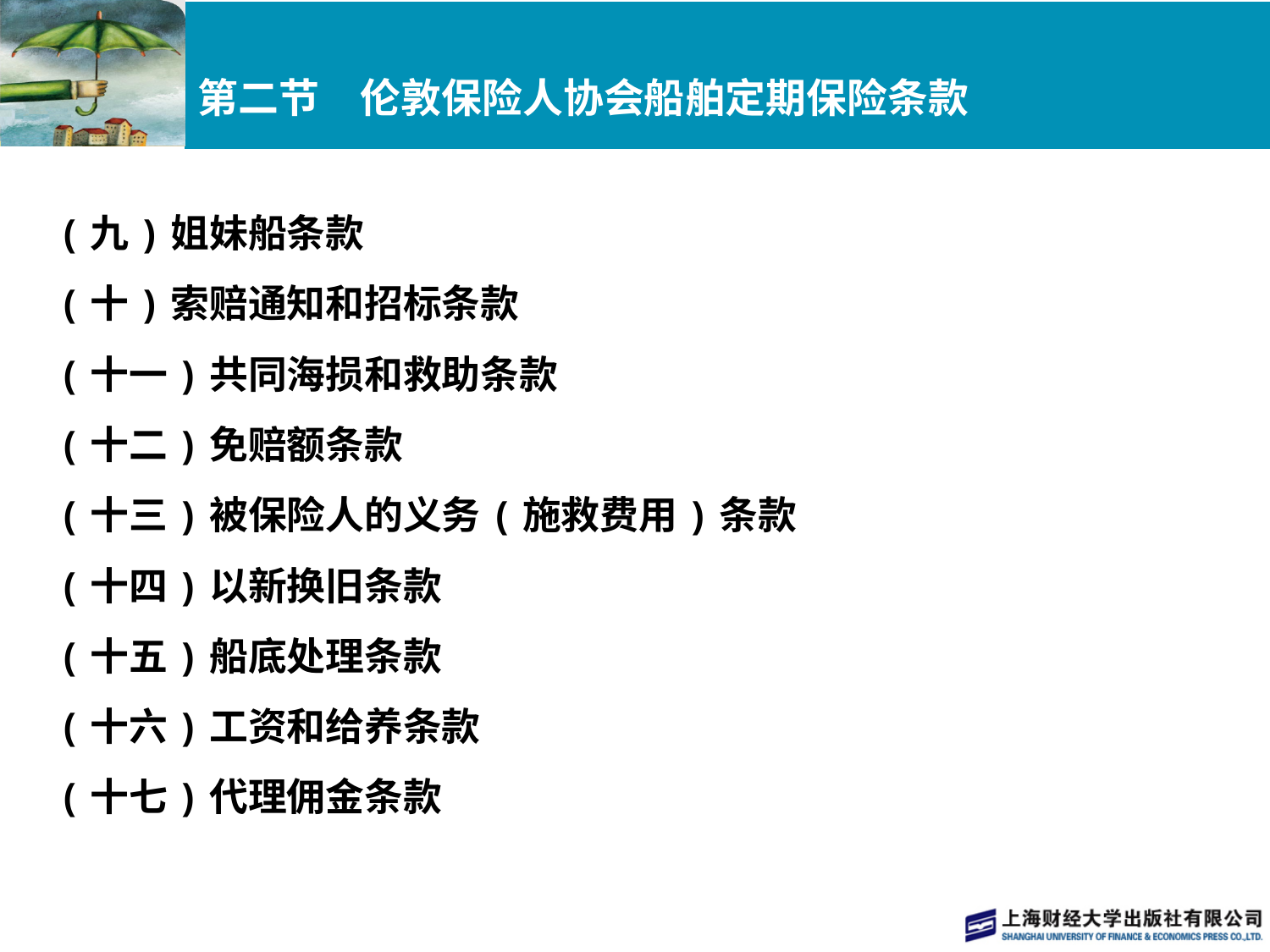

# 第二节　伦敦保险人协会船舶定期保险条款
(九)姐妹船条款
(十)索赔通知和招标条款
(十一)共同海损和救助条款
(十二)免赔额条款
(十三)被保险人的义务(施救费用)条款
(十四)以新换旧条款
(十五)船底处理条款
(十六)工资和给养条款
(十七)代理佣金条款